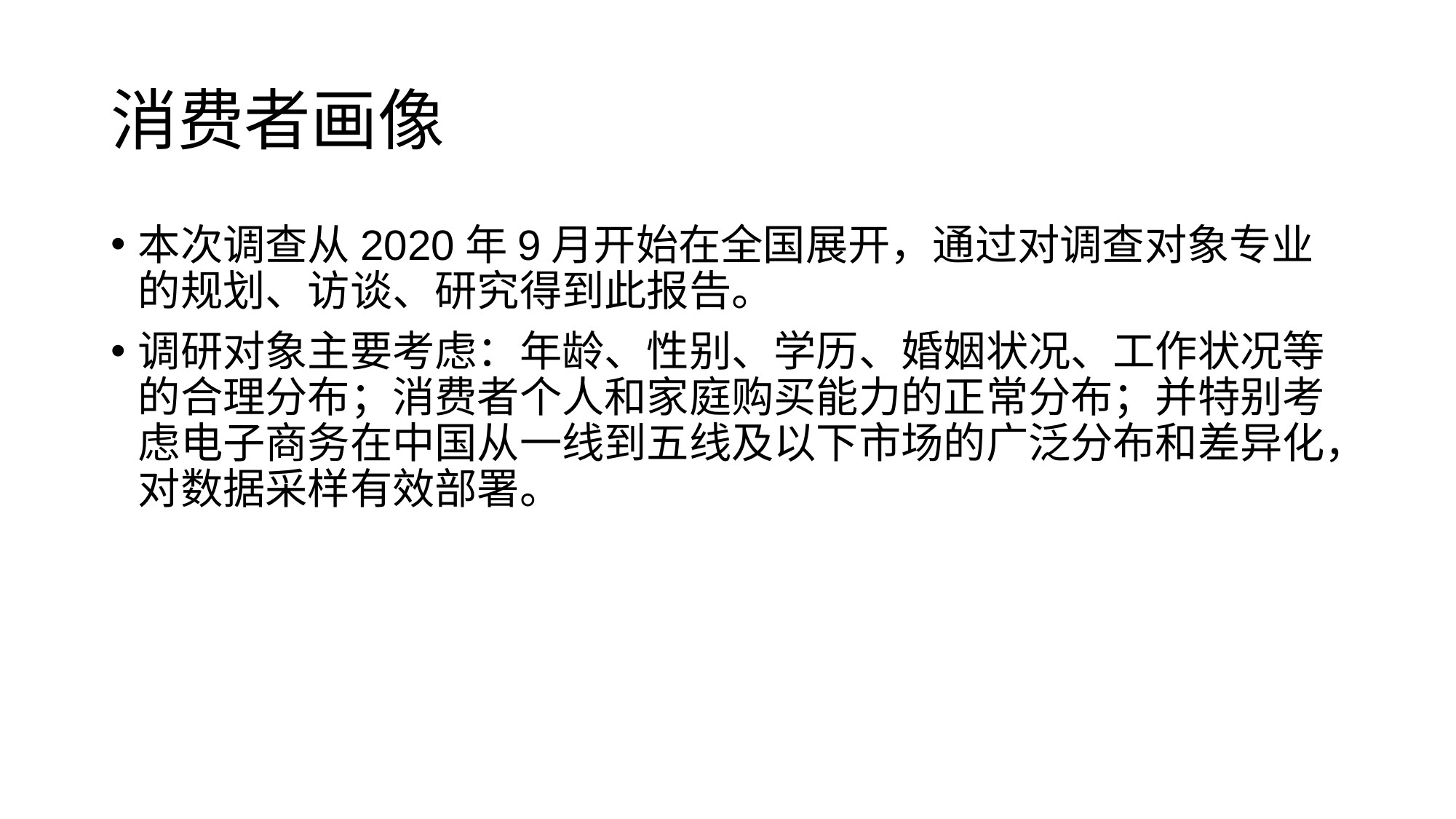

# 消费者画像
本次调查从2020年9月开始在全国展开，通过对调查对象专业的规划、访谈、研究得到此报告。
调研对象主要考虑：年龄、性别、学历、婚姻状况、工作状况等的合理分布；消费者个人和家庭购买能力的正常分布；并特别考虑电子商务在中国从一线到五线及以下市场的广泛分布和差异化，对数据采样有效部署。